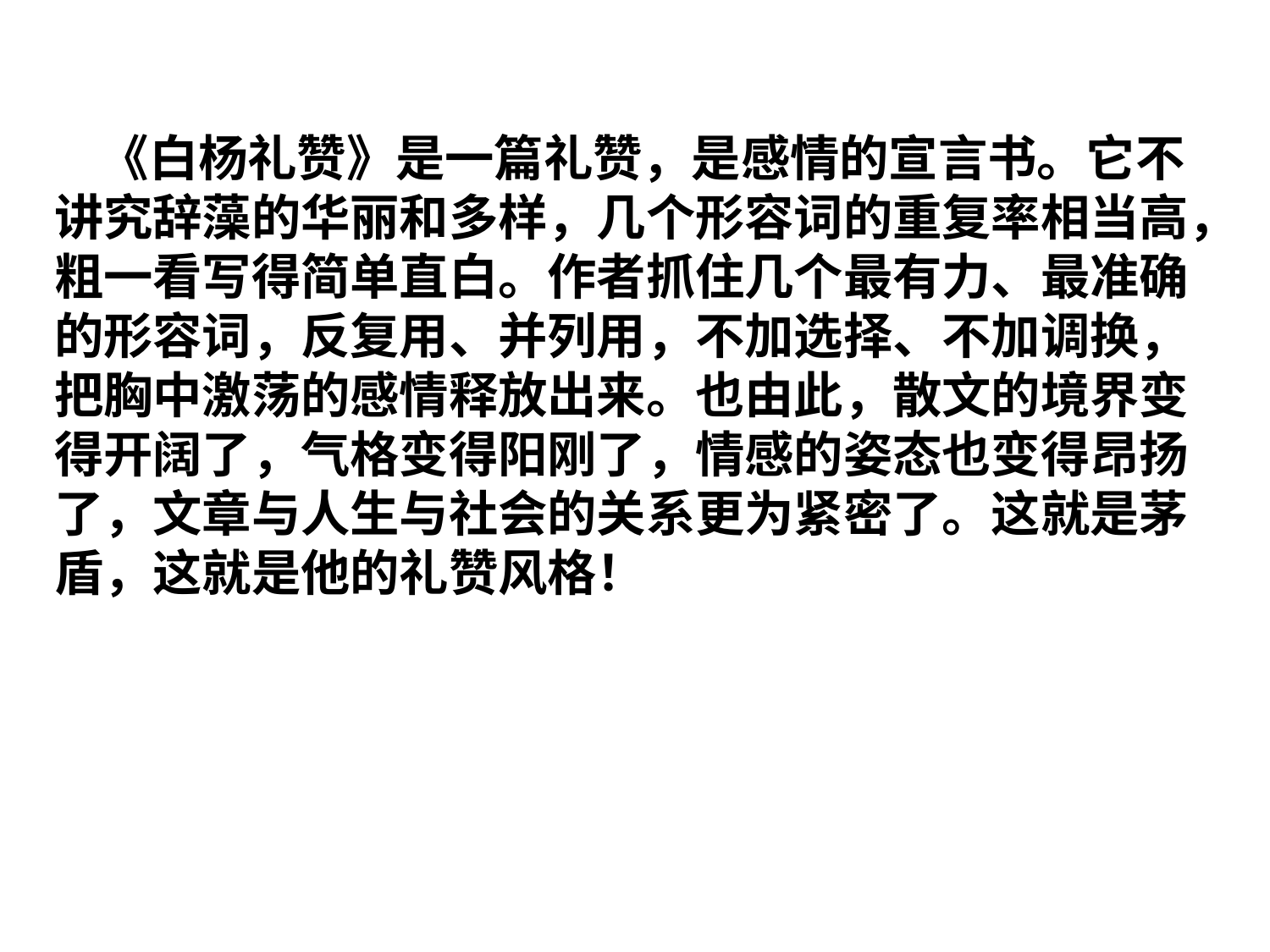

《白杨礼赞》是一篇礼赞，是感情的宣言书。它不讲究辞藻的华丽和多样，几个形容词的重复率相当高，粗一看写得简单直白。作者抓住几个最有力、最准确的形容词，反复用、并列用，不加选择、不加调换，把胸中激荡的感情释放出来。也由此，散文的境界变得开阔了，气格变得阳刚了，情感的姿态也变得昂扬了，文章与人生与社会的关系更为紧密了。这就是茅盾，这就是他的礼赞风格！